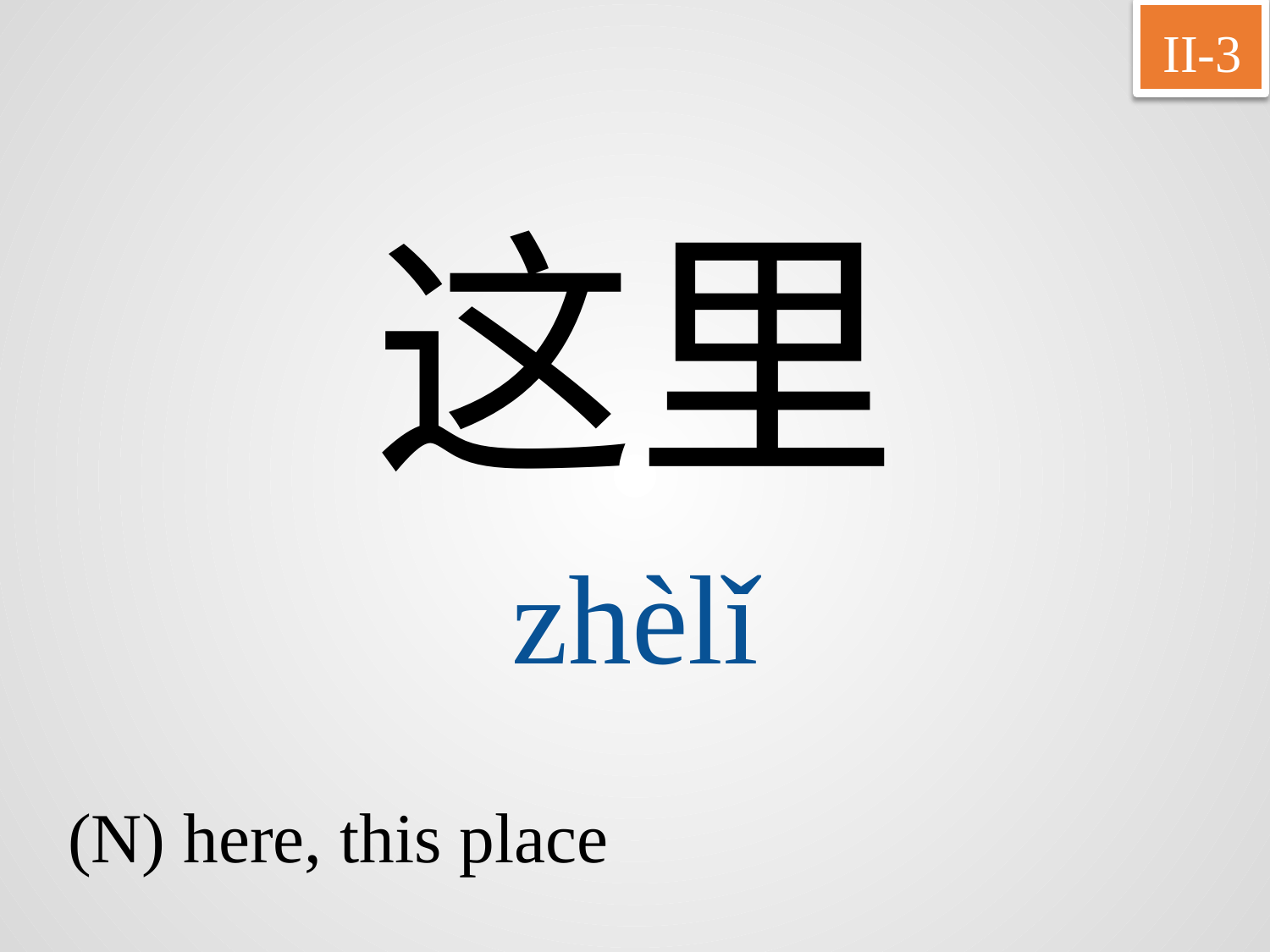

II-3

这里
zhèlǐ
(N) here, this place